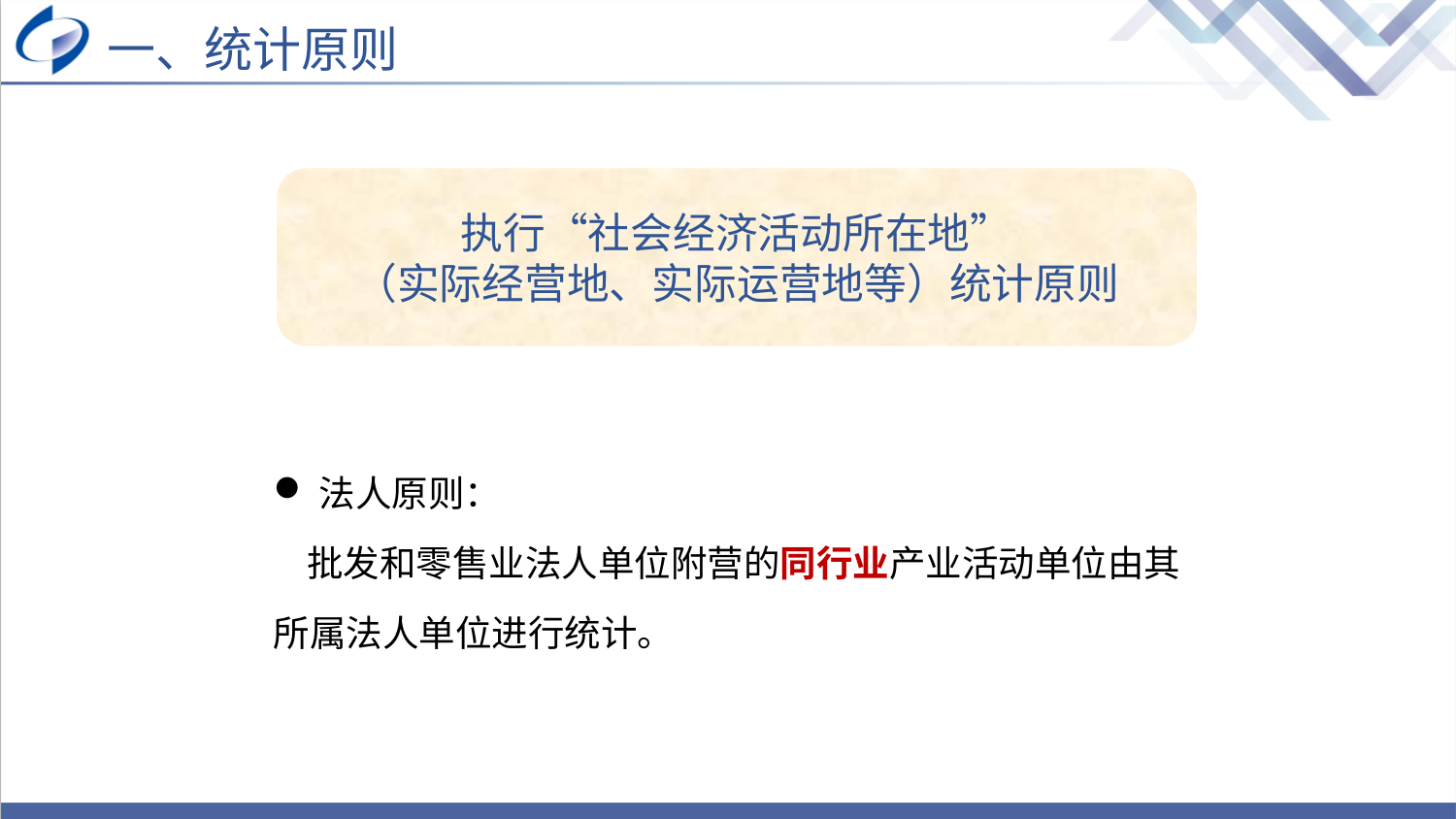

一、统计原则
执行“社会经济活动所在地”
（实际经营地、实际运营地等）统计原则
法人原则：
   批发和零售业法人单位附营的同行业产业活动单位由其所属法人单位进行统计。